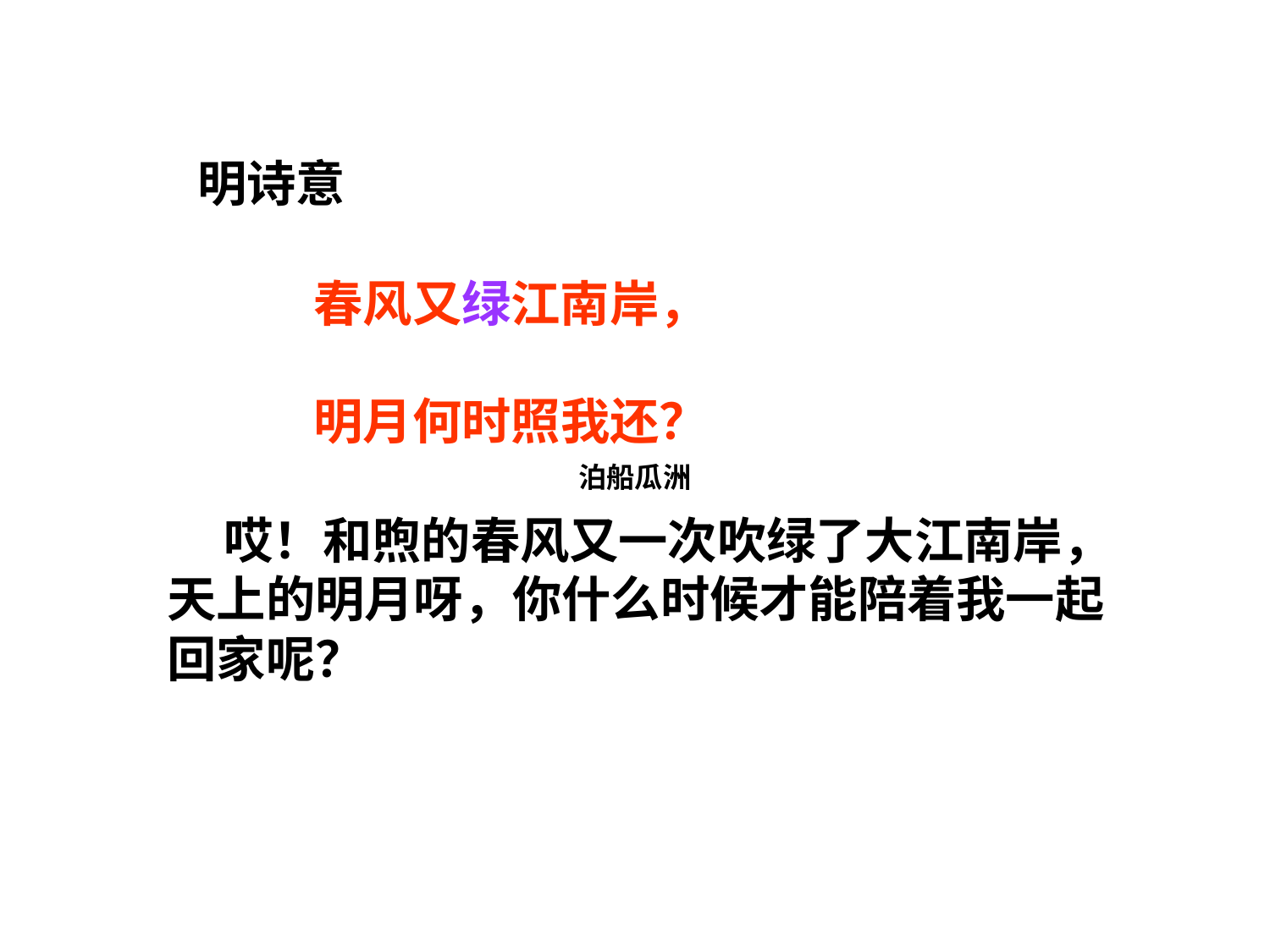

明诗意
            春风又绿江南岸，

            明月何时照我还？

    哎！和煦的春风又一次吹绿了大江南岸，天上的明月呀，你什么时候才能陪着我一起回家呢？
泊船瓜洲